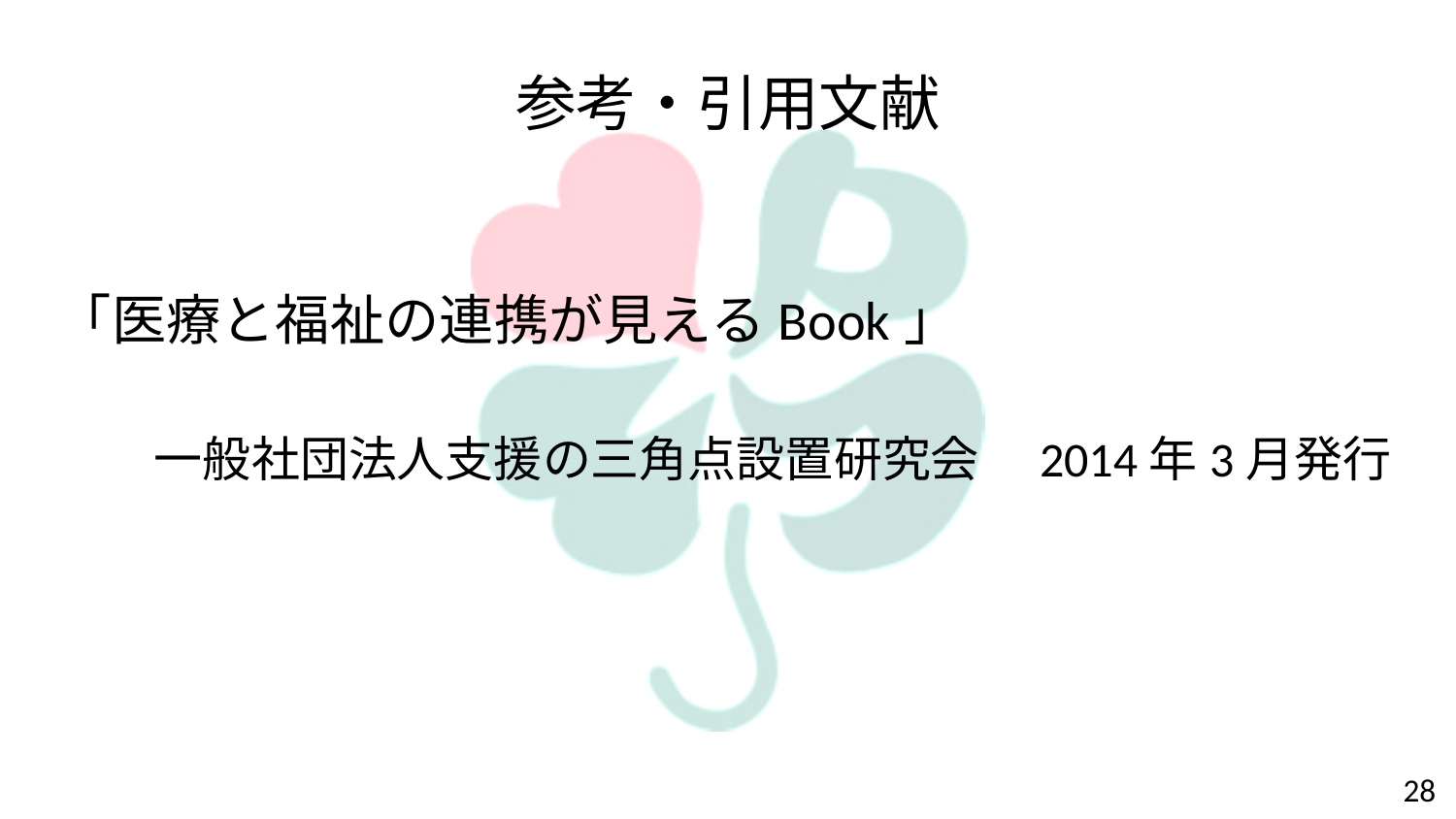

# 参考・引用文献

「医療と福祉の連携が見えるBook」

　　一般社団法人支援の三角点設置研究会　2014年3月発行
28